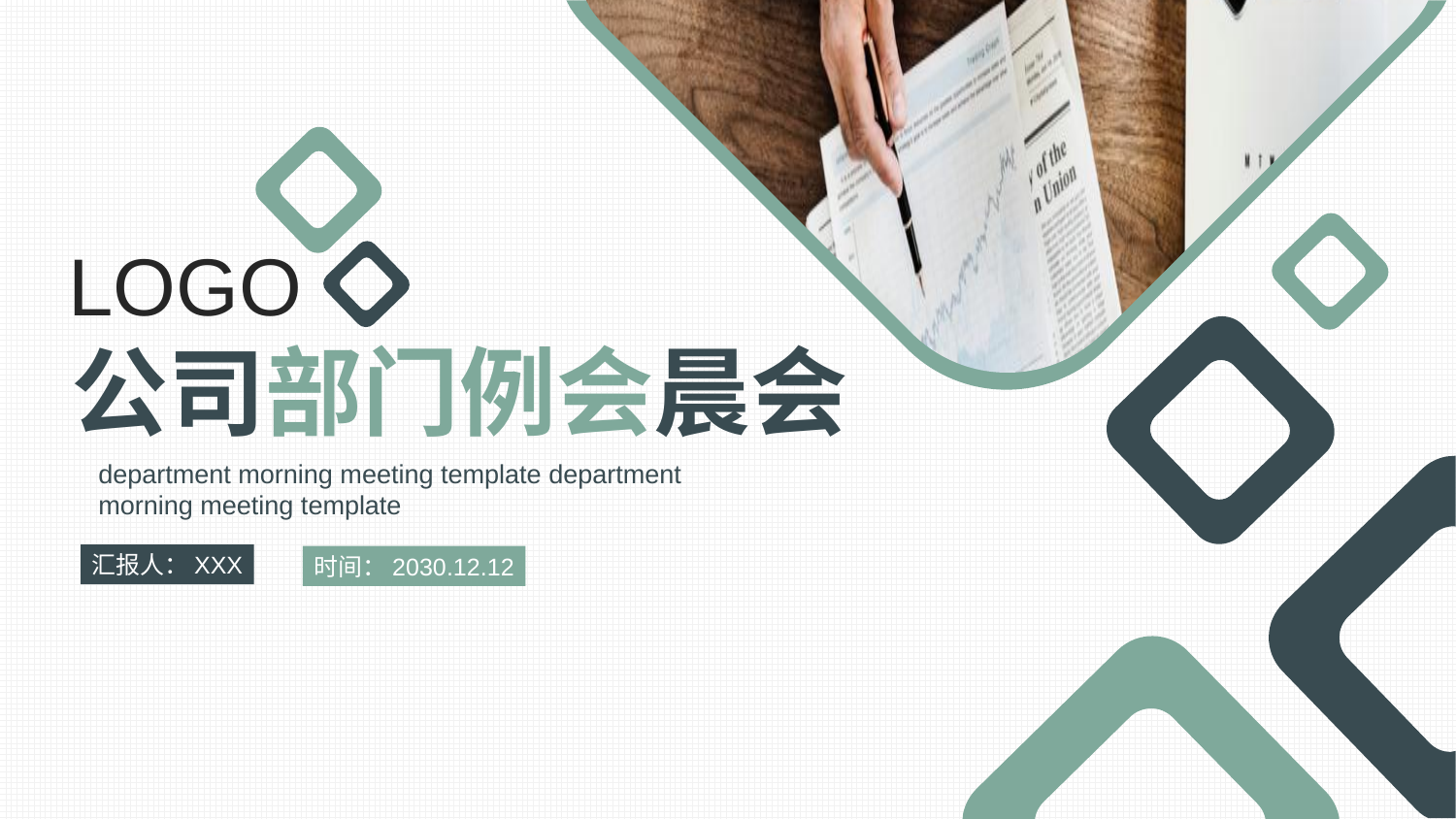

LOGO

公司部门例会晨会

department morning meeting template department
morning meeting template

汇报人：XXX
时间：2030.12.12